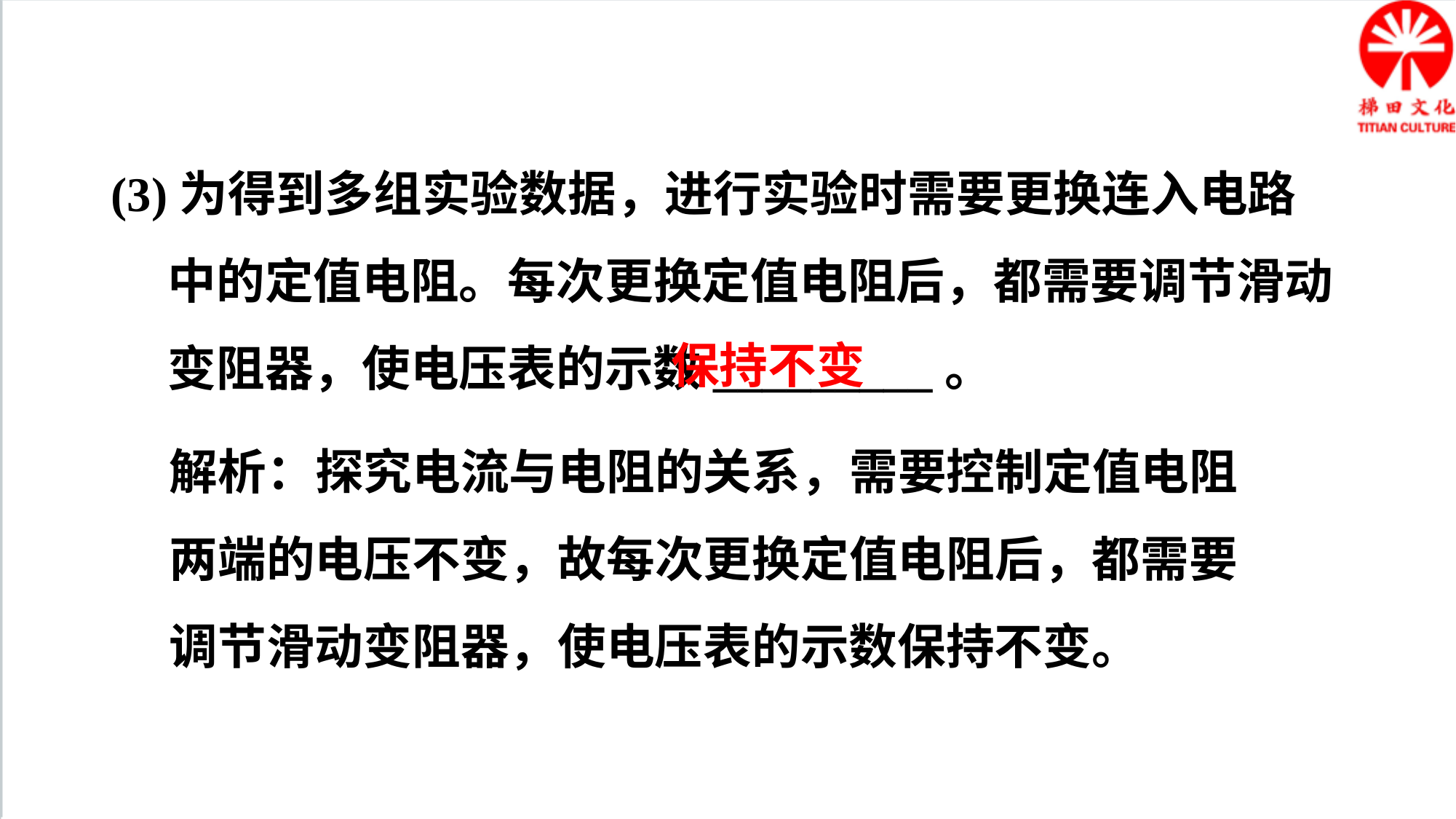

(3)为得到多组实验数据，进行实验时需要更换连入电路中的定值电阻。每次更换定值电阻后，都需要调节滑动变阻器，使电压表的示数_________。
保持不变
解析：探究电流与电阻的关系，需要控制定值电阻两端的电压不变，故每次更换定值电阻后，都需要调节滑动变阻器，使电压表的示数保持不变。